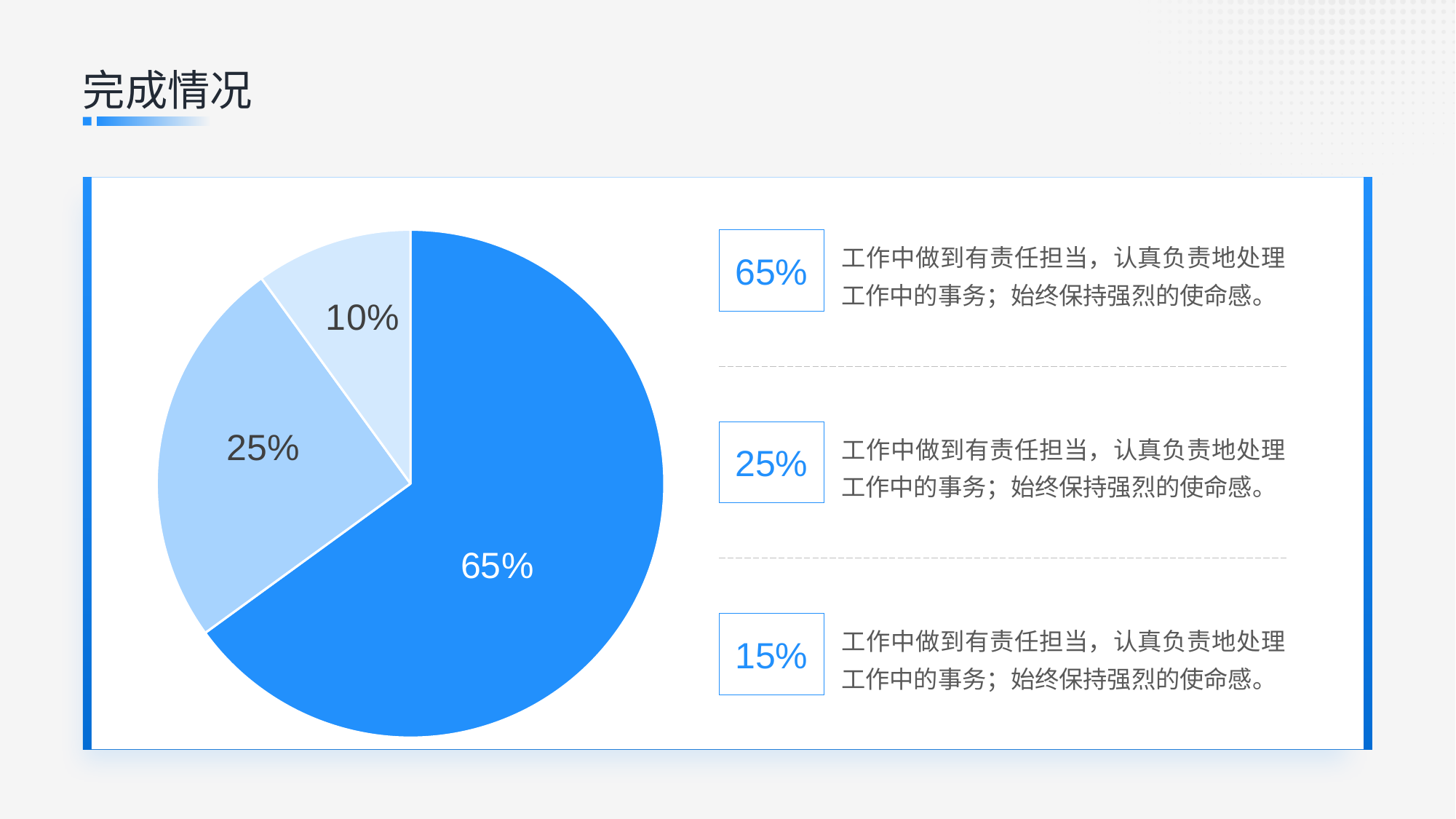

完成情况

### Chart

| Category | 销售额 |
|---|---|
| 第一季度 | 0.65 |
| 第二季度 | 0.25 |
| 第三季度 | 0.1 |

65%
工作中做到有责任担当，认真负责地处理工作中的事务；始终保持强烈的使命感。

25%
工作中做到有责任担当，认真负责地处理工作中的事务；始终保持强烈的使命感。

15%
工作中做到有责任担当，认真负责地处理工作中的事务；始终保持强烈的使命感。